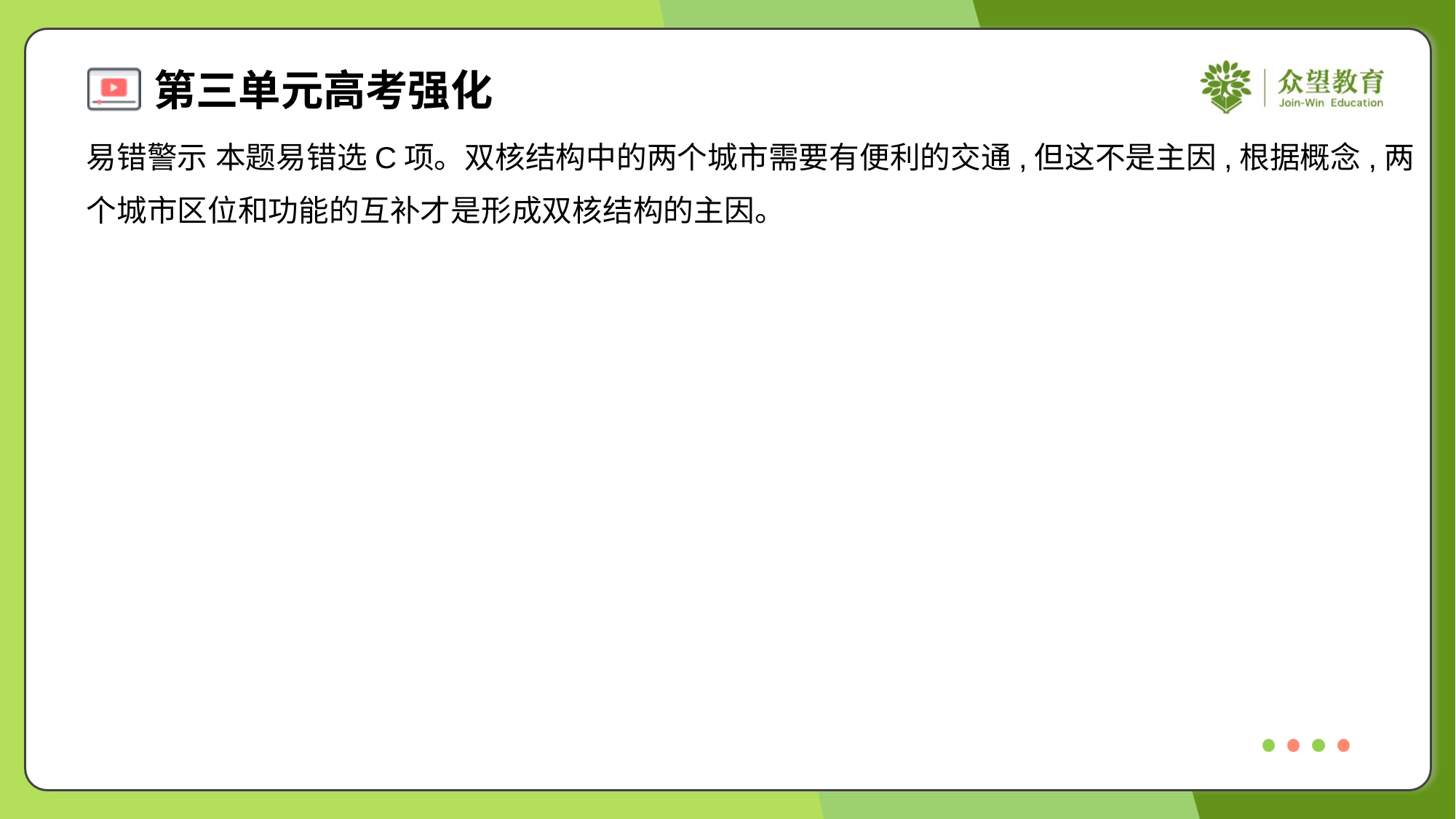

易错警示 本题易错选C项。双核结构中的两个城市需要有便利的交通,但这不是主因,根据概念,两
个城市区位和功能的互补才是形成双核结构的主因。